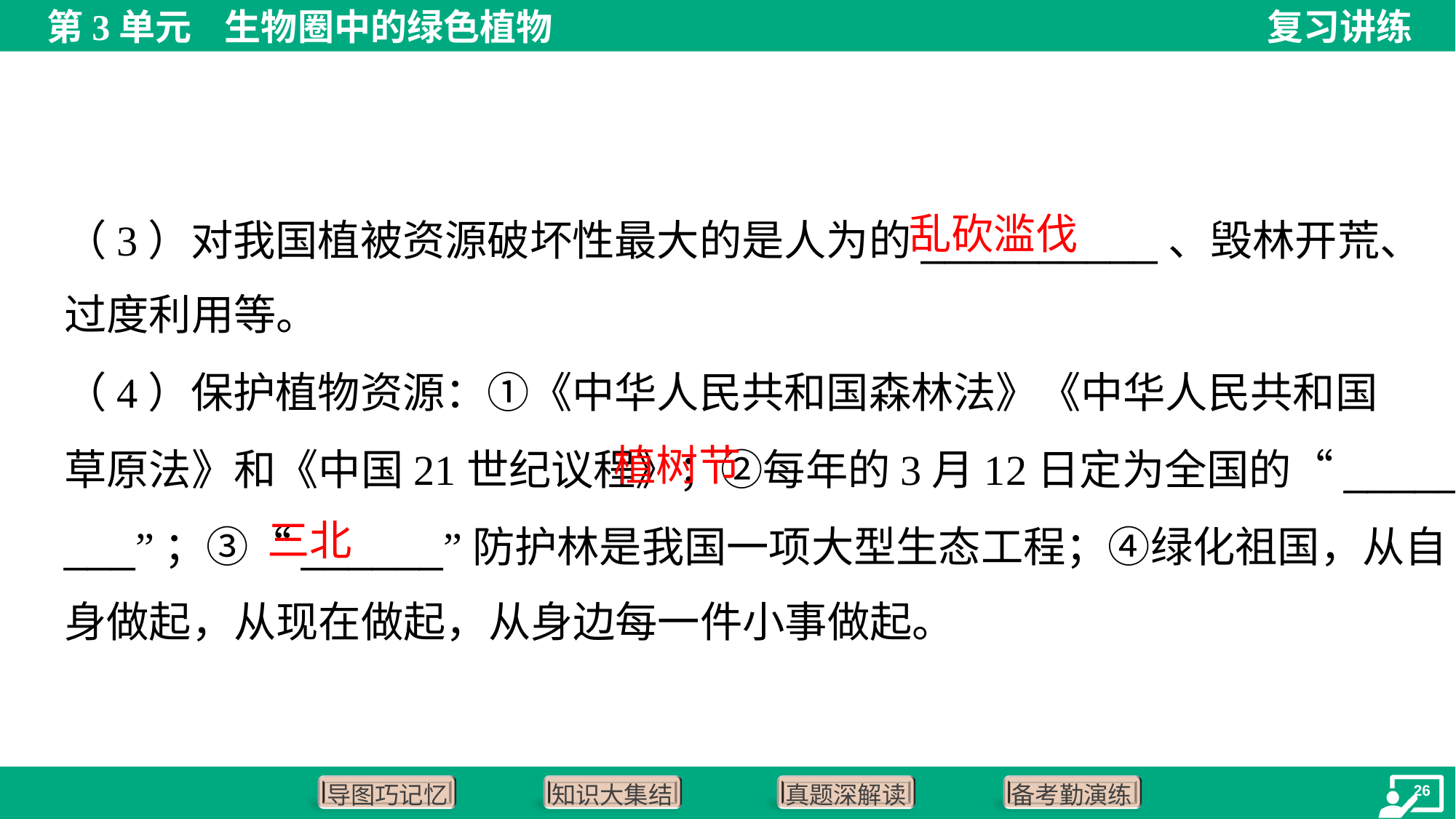

乱砍滥伐
（3）对我国植被资源破坏性最大的是人为的__________、毁林开荒、
过度利用等。
（4）保护植物资源：①《中华人民共和国森林法》《中华人民共和国
草原法》和《中国21世纪议程》；②每年的3月12日定为全国的“______
___”；③“______”防护林是我国一项大型生态工程；④绿化祖国，从自
身做起，从现在做起，从身边每一件小事做起。
                                                         植树节
三北